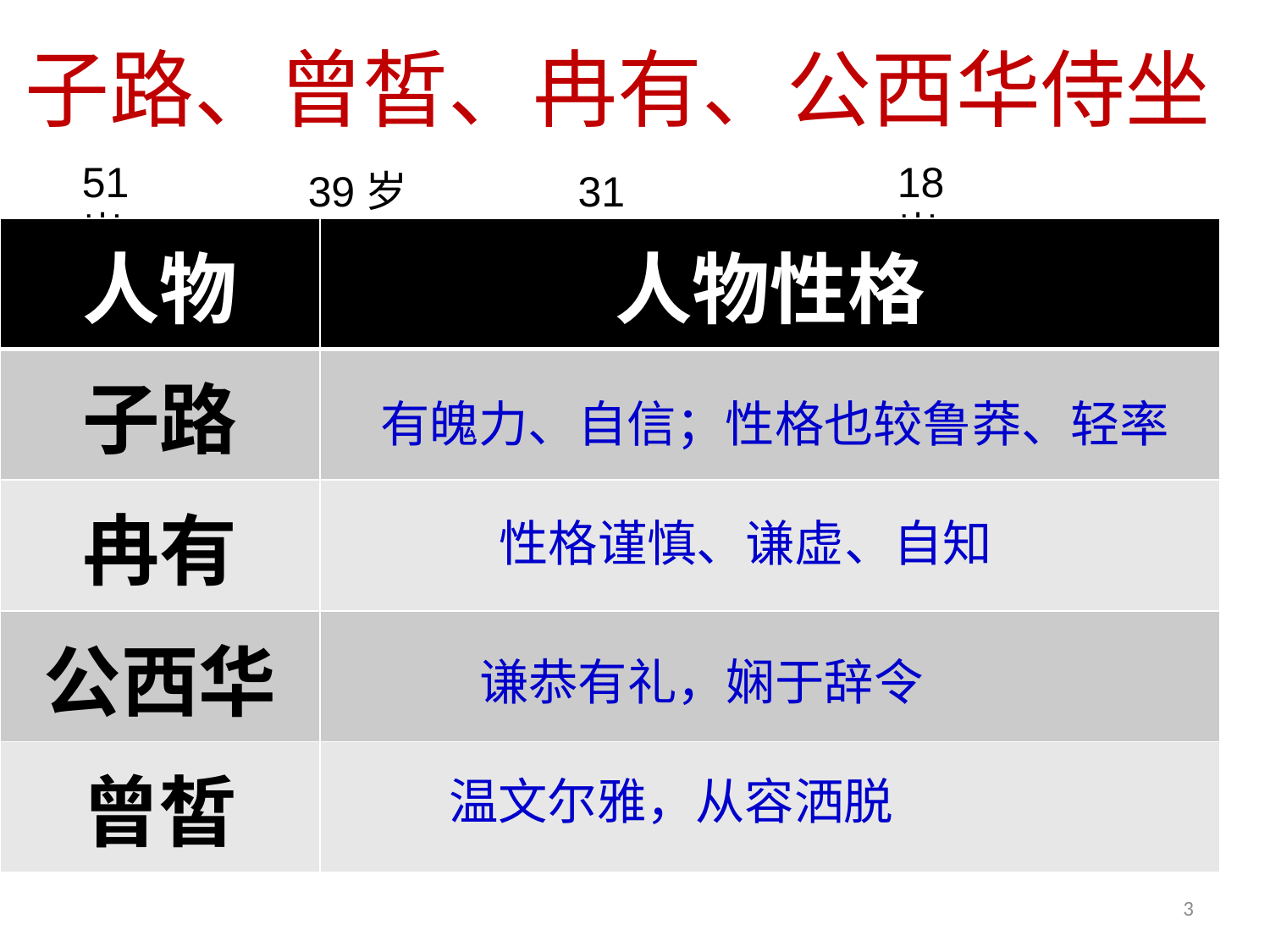

子路、曾皙、冉有、公西华侍坐
51岁
18岁
39岁
31岁
| 人物 | 人物性格 |
| --- | --- |
| 子路 |  |
| 冉有 |  |
| 公西华 |  |
| 曾皙 |  |
有魄力、自信；性格也较鲁莽、轻率
性格谨慎、谦虚、自知
谦恭有礼，娴于辞令
温文尔雅，从容洒脱
3